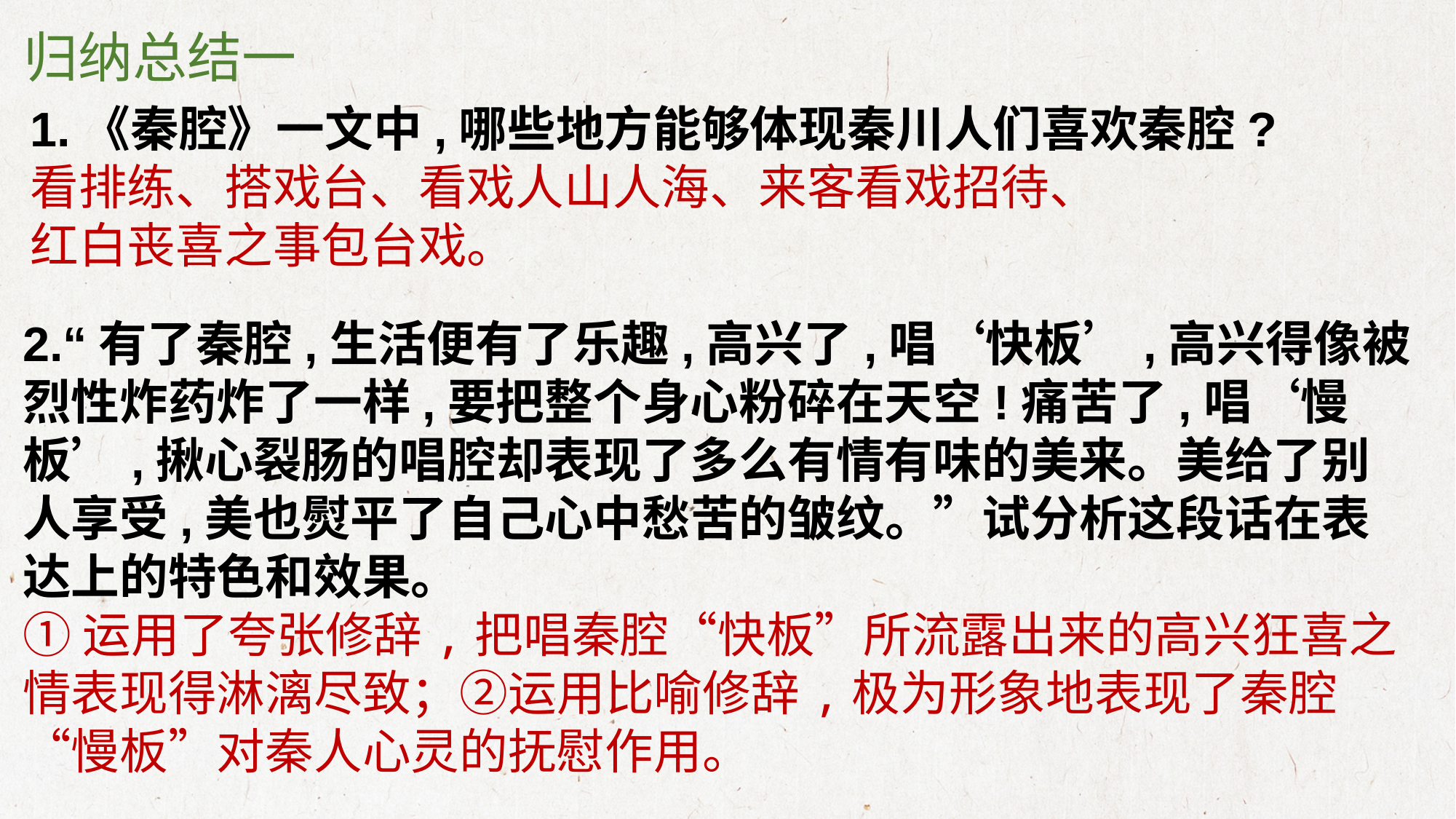

归纳总结一
1.《秦腔》一文中,哪些地方能够体现秦川人们喜欢秦腔?
看排练、搭戏台、看戏人山人海、来客看戏招待、
红白丧喜之事包台戏。
2.“有了秦腔,生活便有了乐趣,高兴了,唱‘快板’,高兴得像被烈性炸药炸了一样,要把整个身心粉碎在天空!痛苦了,唱‘慢板’,揪心裂肠的唱腔却表现了多么有情有味的美来。美给了别人享受,美也熨平了自己心中愁苦的皱纹。”试分析这段话在表达上的特色和效果。
①运用了夸张修辞,把唱秦腔“快板”所流露出来的高兴狂喜之情表现得淋漓尽致；②运用比喻修辞,极为形象地表现了秦腔“慢板”对秦人心灵的抚慰作用。